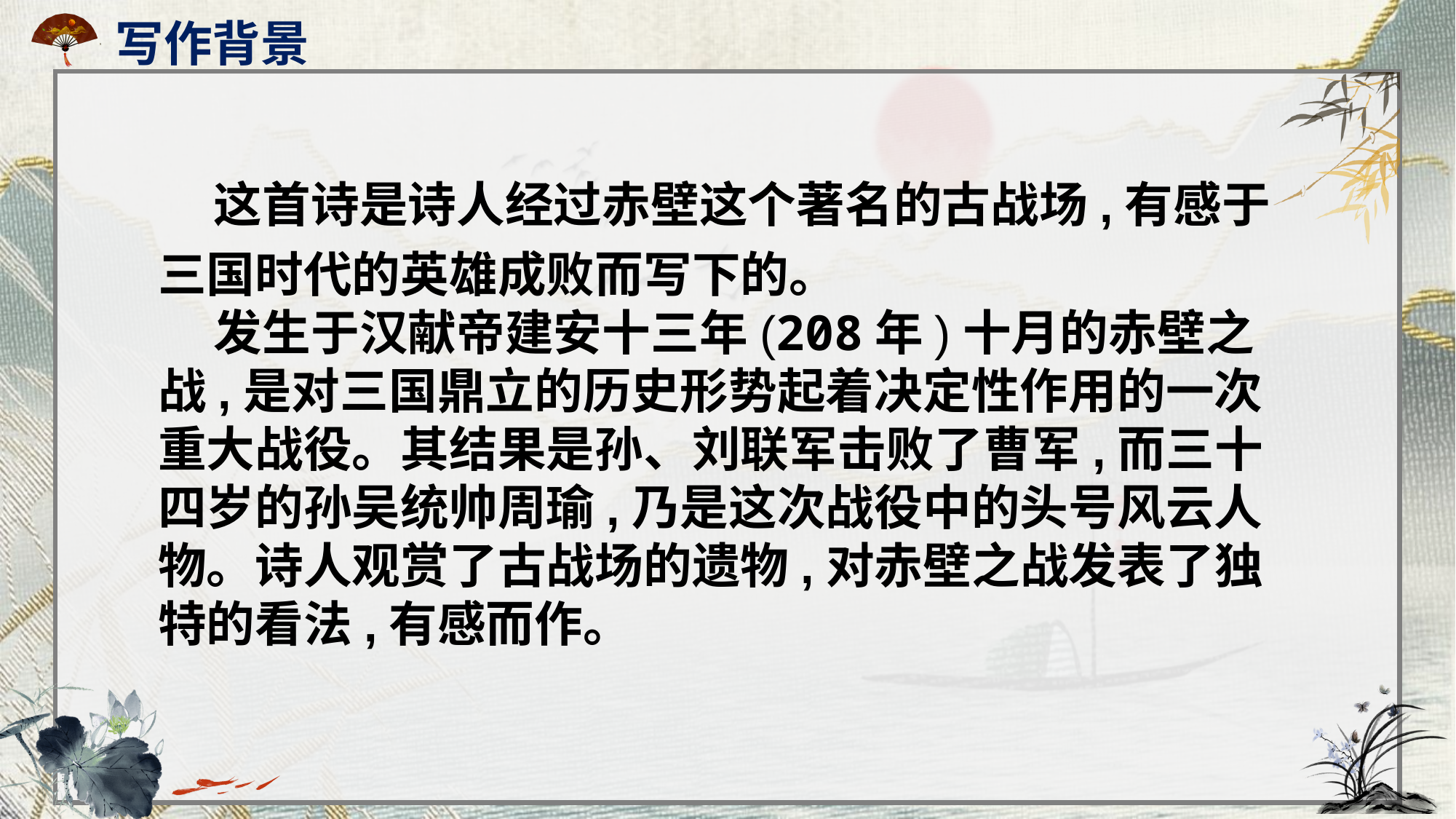

写作背景
    这首诗是诗人经过赤壁这个著名的古战场,有感于三国时代的英雄成败而写下的。
    发生于汉献帝建安十三年(208年)十月的赤壁之战,是对三国鼎立的历史形势起着决定性作用的一次重大战役。其结果是孙、刘联军击败了曹军,而三十四岁的孙吴统帅周瑜,乃是这次战役中的头号风云人物。诗人观赏了古战场的遗物,对赤壁之战发表了独特的看法,有感而作。